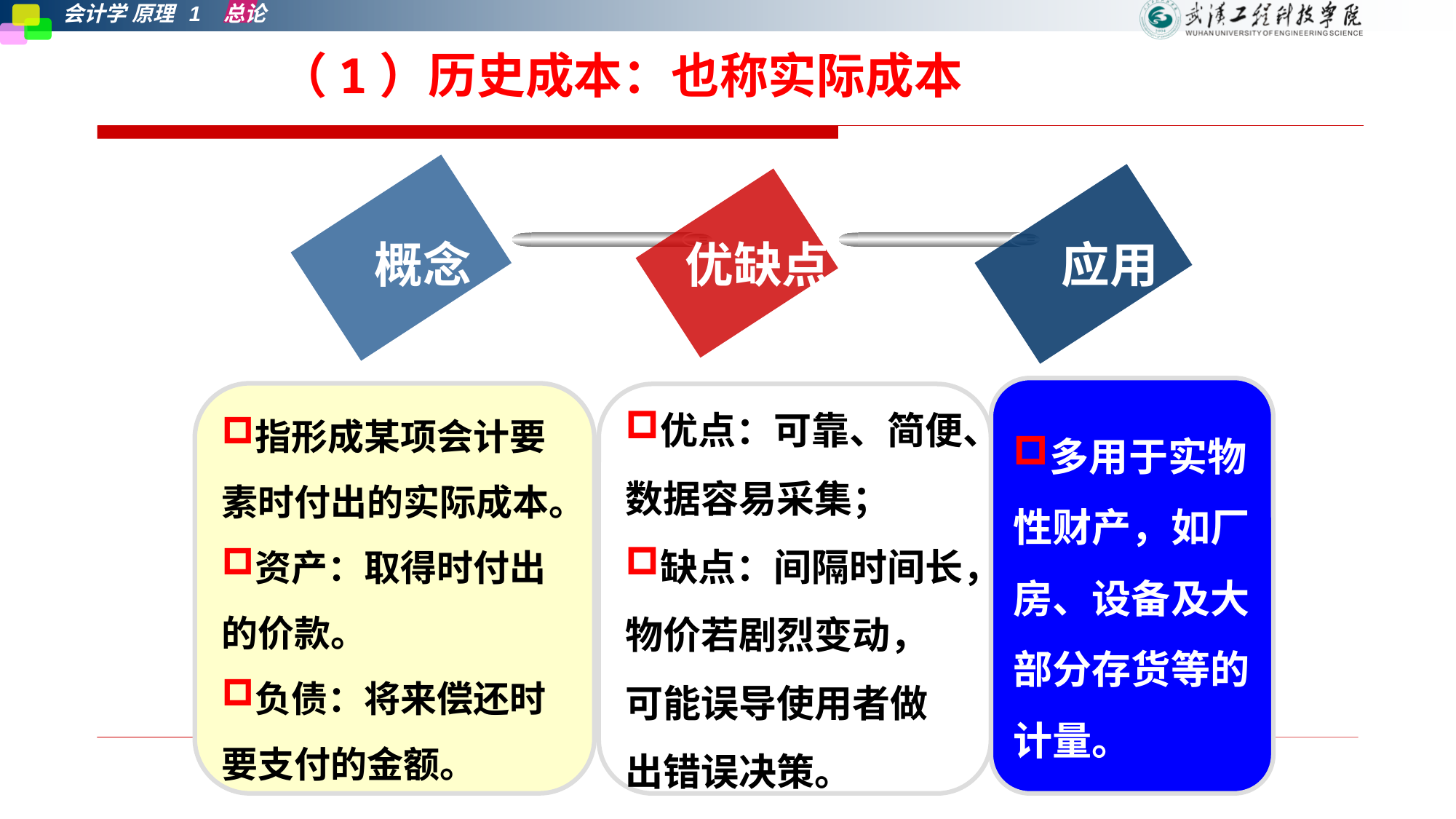

（1） 历史成本
（1）历史成本：也称实际成本

概念
优缺点
应用

多用于实物性财产，如厂房、设备及大部分存货等的计量。
指形成某项会计要素时付出的实际成本。
资产：取得时付出的价款。
负债：将来偿还时要支付的金额。
优点：可靠、简便、数据容易采集；
缺点：间隔时间长，物价若剧烈变动，可能误导使用者做出错误决策。